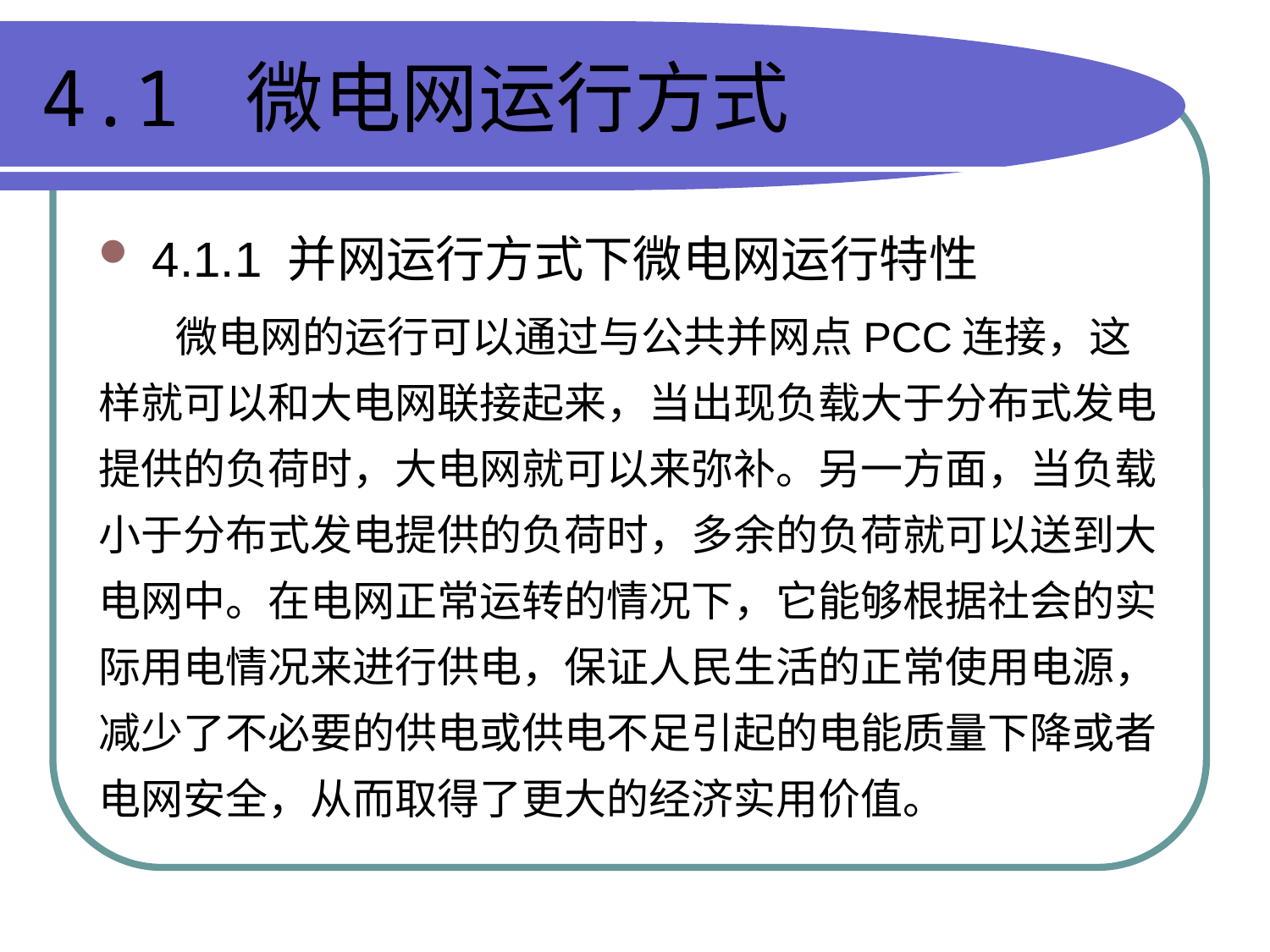

# 4.1 微电网运行方式
4.1.1 并网运行方式下微电网运行特性
       微电网的运行可以通过与公共并网点PCC连接，这样就可以和大电网联接起来，当出现负载大于分布式发电提供的负荷时，大电网就可以来弥补。另一方面，当负载小于分布式发电提供的负荷时，多余的负荷就可以送到大电网中。在电网正常运转的情况下，它能够根据社会的实际用电情况来进行供电，保证人民生活的正常使用电源，减少了不必要的供电或供电不足引起的电能质量下降或者电网安全，从而取得了更大的经济实用价值。
47